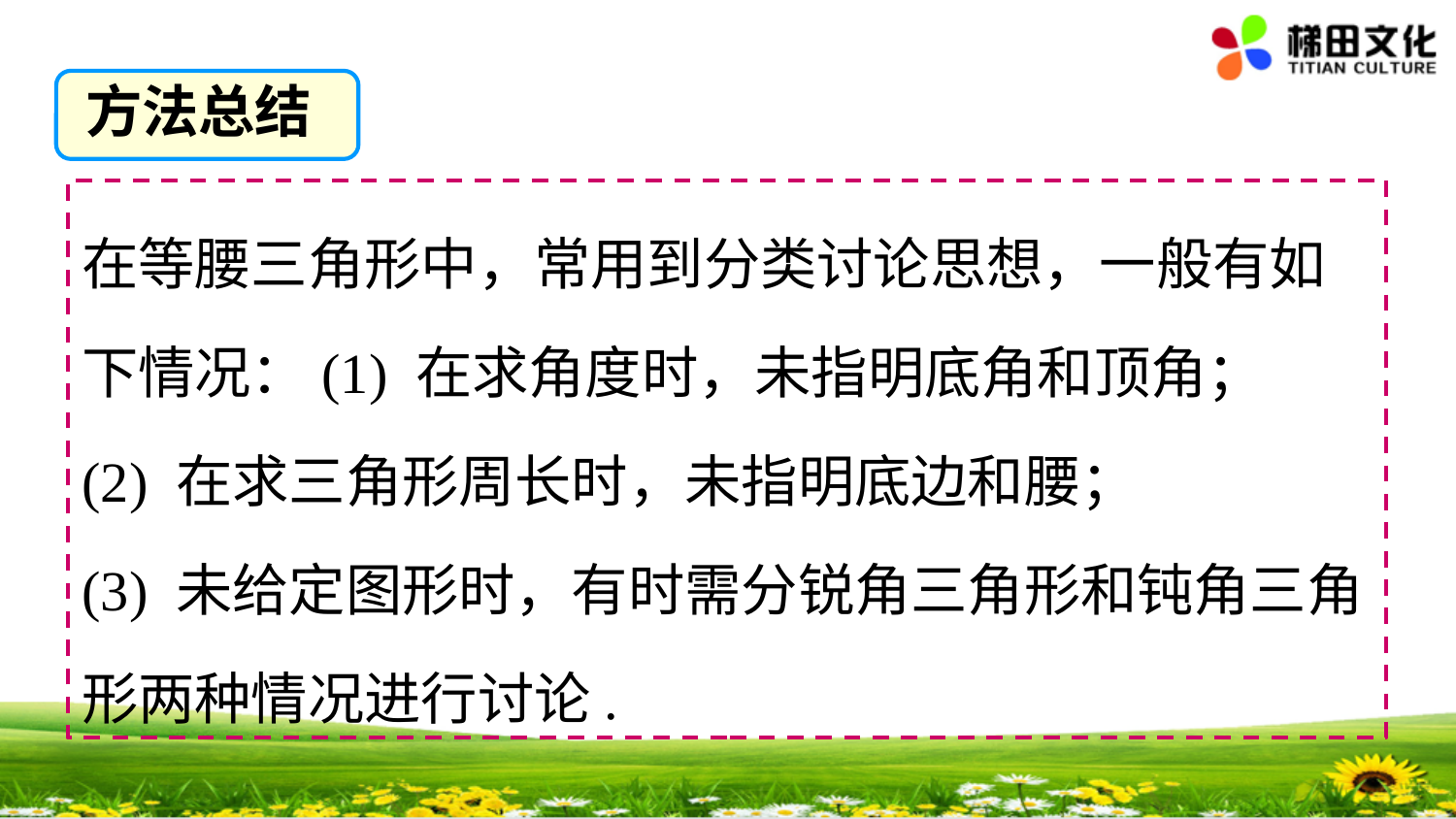

方法总结

在等腰三角形中，常用到分类讨论思想，一般有如下情况：(1) 在求角度时，未指明底角和顶角；
(2) 在求三角形周长时，未指明底边和腰；
(3) 未给定图形时，有时需分锐角三角形和钝角三角形两种情况进行讨论.